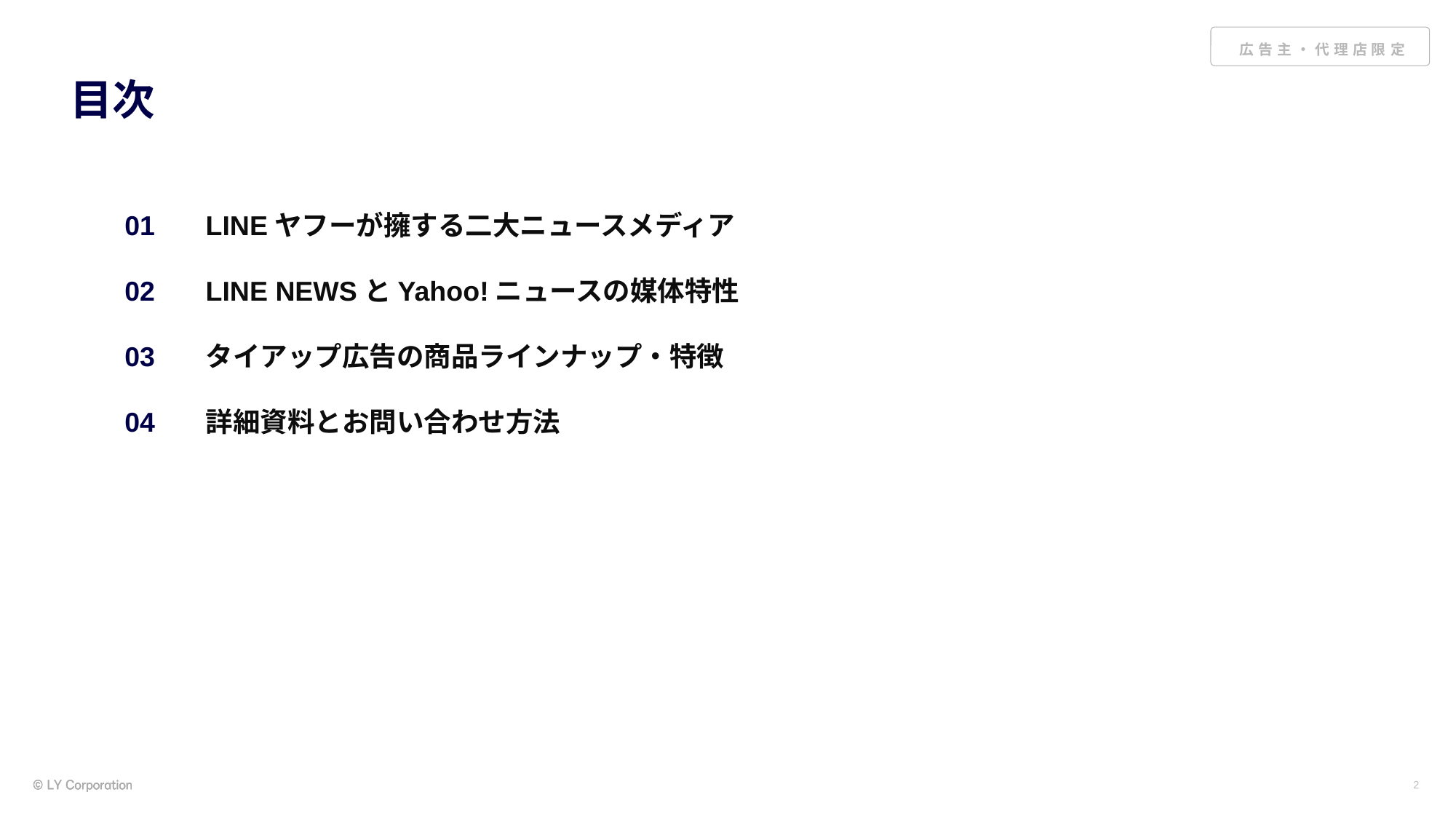

目次
01
02
03
04
LINEヤフーが擁する二大ニュースメディア
LINE NEWSとYahoo!ニュースの媒体特性
タイアップ広告の商品ラインナップ・特徴
詳細資料とお問い合わせ方法